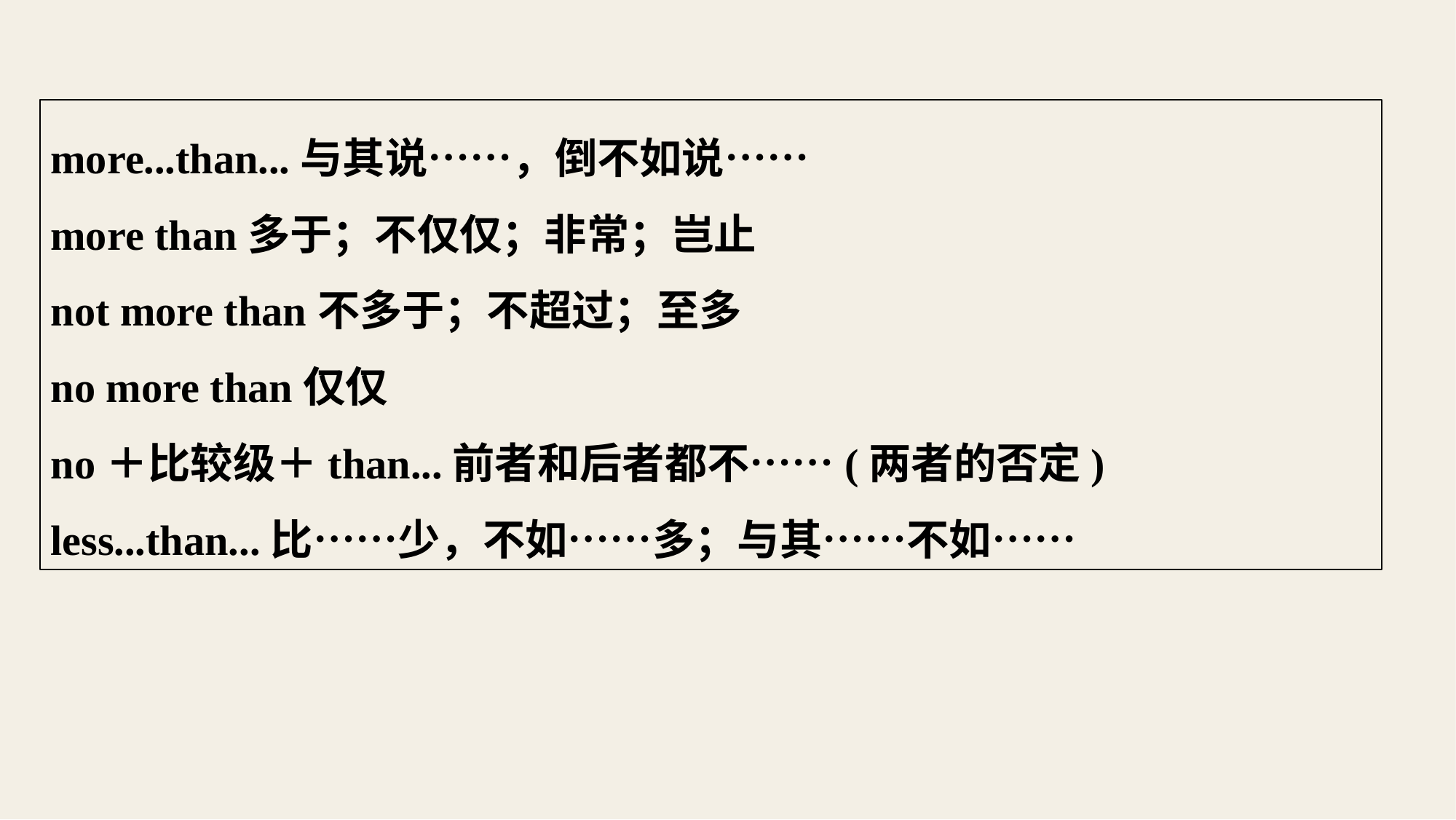

more...than...与其说……，倒不如说……
more than多于；不仅仅；非常；岂止
not more than不多于；不超过；至多
no more than仅仅
no＋比较级＋than...前者和后者都不……(两者的否定)
less...than...比……少，不如……多；与其……不如……